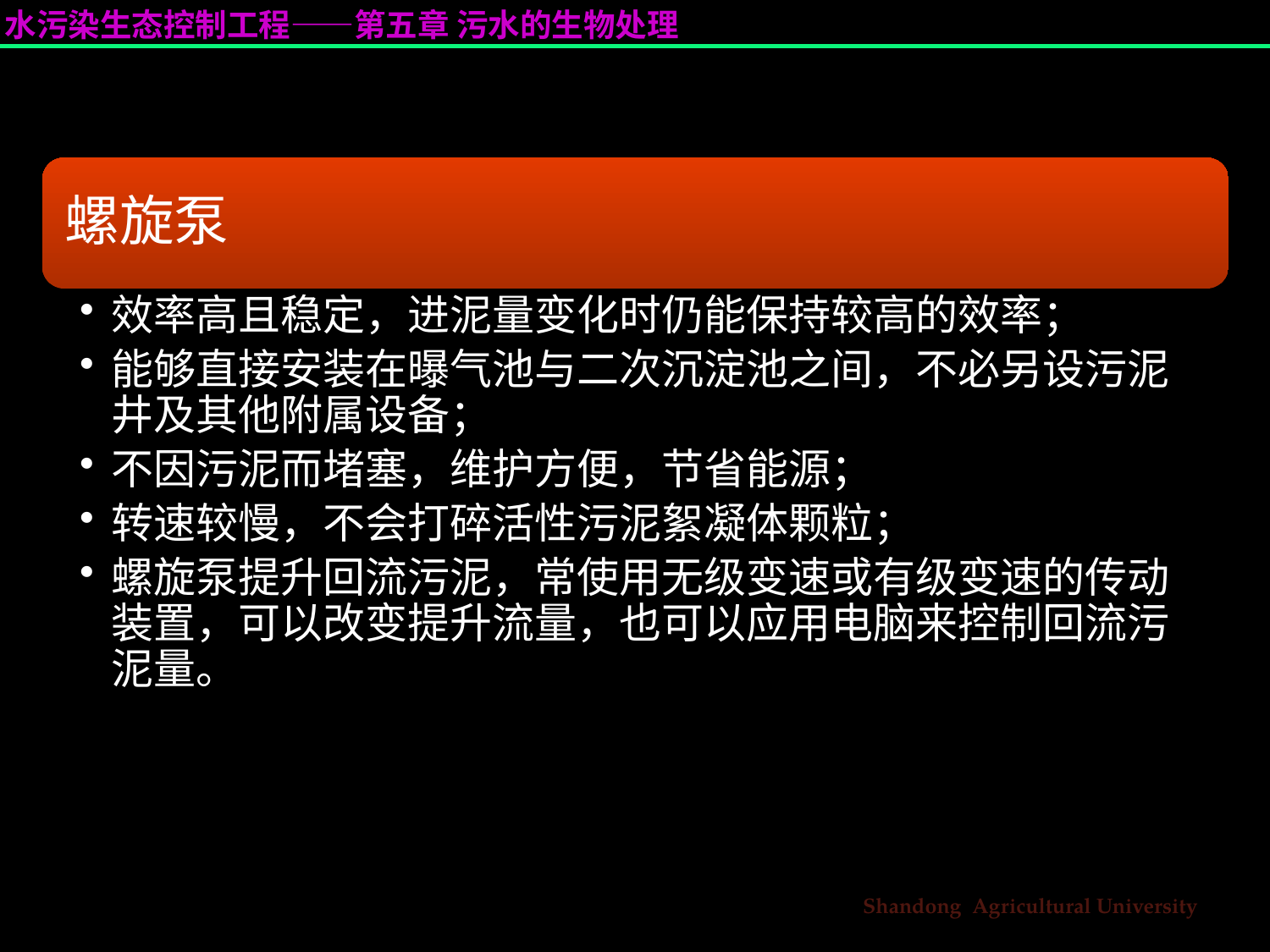

螺旋泵
效率高且稳定，进泥量变化时仍能保持较高的效率；
能够直接安装在曝气池与二次沉淀池之间，不必另设污泥井及其他附属设备；
不因污泥而堵塞，维护方便，节省能源；
转速较慢，不会打碎活性污泥絮凝体颗粒；
螺旋泵提升回流污泥，常使用无级变速或有级变速的传动装置，可以改变提升流量，也可以应用电脑来控制回流污泥量。